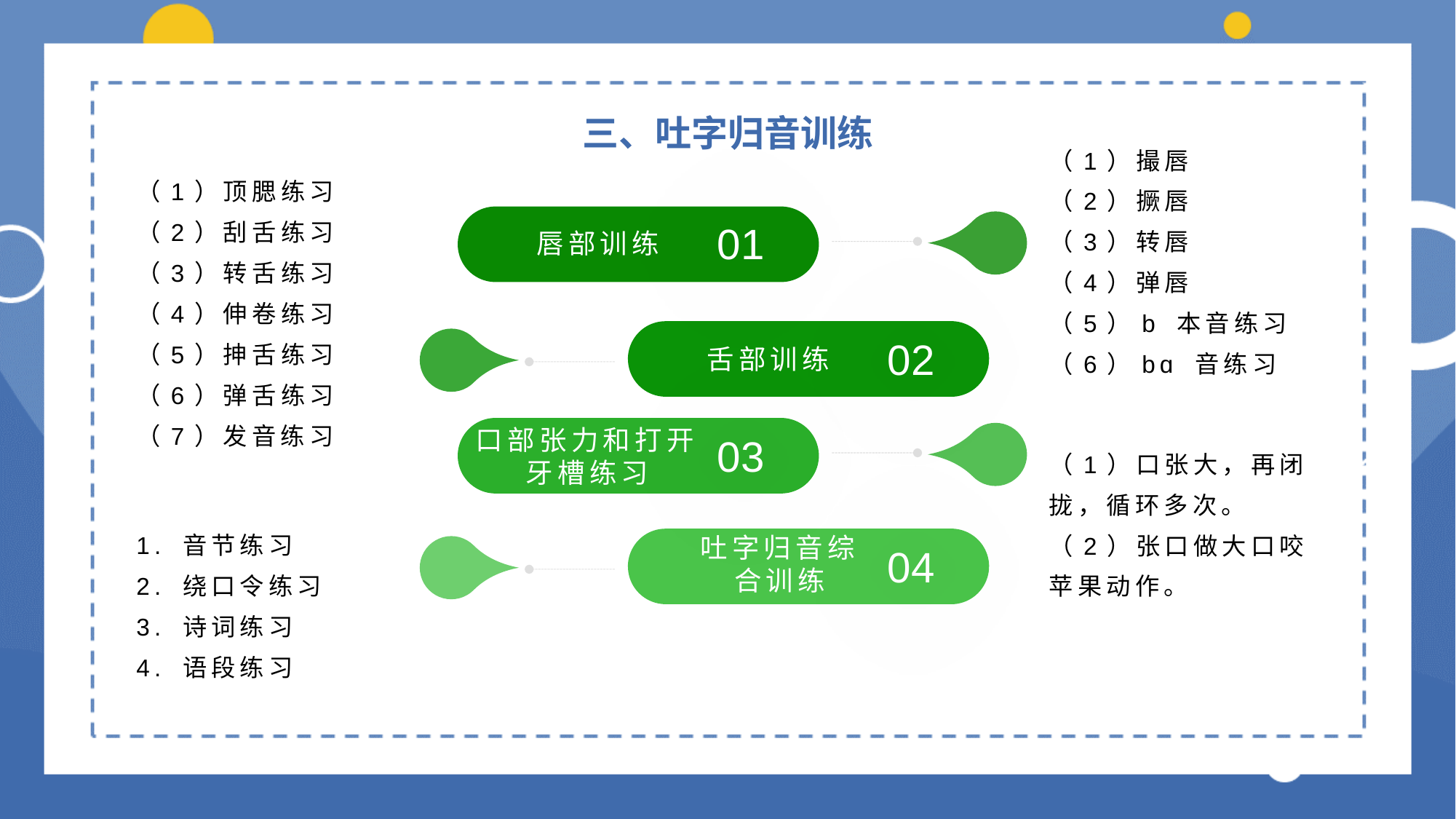

三、吐字归音训练
（1）撮唇
（2）撅唇
（3）转唇
（4）弹唇
（5）b 本音练习
（6）bɑ 音练习
（1）顶腮练习
（2）刮舌练习
（3）转舌练习
（4）伸卷练习
（5）抻舌练习
（6）弹舌练习
（7）发音练习

01
唇部训练

02

舌部训练
口部张力和打开牙槽练习

03
（1）口张大，再闭拢，循环多次。
（2）张口做大口咬苹果动作。
1. 音节练习
2. 绕口令练习
3. 诗词练习
4. 语段练习
吐字归音综合训练

04